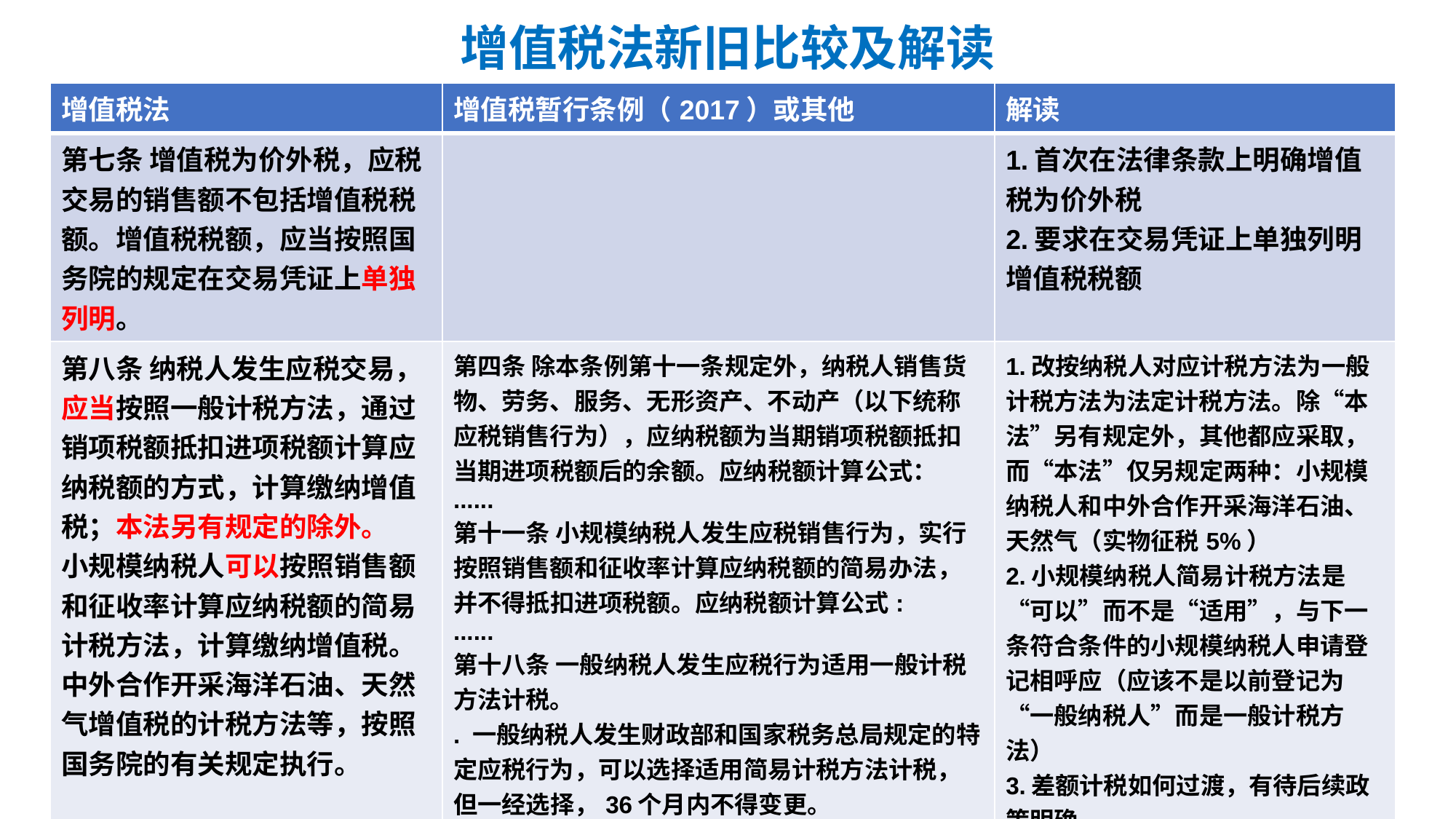

# 增值税法新旧比较及解读
| 增值税法 | 增值税暂行条例（2017）或其他 | 解读 |
| --- | --- | --- |
| 第七条 增值税为价外税，应税交易的销售额不包括增值税税额。增值税税额，应当按照国务院的规定在交易凭证上单独列明。 |  | 1.首次在法律条款上明确增值税为价外税 2.要求在交易凭证上单独列明增值税税额 |
| 第八条 纳税人发生应税交易，应当按照一般计税方法，通过销项税额抵扣进项税额计算应纳税额的方式，计算缴纳增值税；本法另有规定的除外。 小规模纳税人可以按照销售额和征收率计算应纳税额的简易计税方法，计算缴纳增值税。 中外合作开采海洋石油、天然气增值税的计税方法等，按照国务院的有关规定执行。 | 第四条 除本条例第十一条规定外，纳税人销售货物、劳务、服务、无形资产、不动产（以下统称应税销售行为），应纳税额为当期销项税额抵扣当期进项税额后的余额。应纳税额计算公式： ...... 第十一条 小规模纳税人发生应税销售行为，实行按照销售额和征收率计算应纳税额的简易办法，并不得抵扣进项税额。应纳税额计算公式: ...... 第十八条 一般纳税人发生应税行为适用一般计税方法计税。 . 一般纳税人发生财政部和国家税务总局规定的特定应税行为，可以选择适用简易计税方法计税，但一经选择，36个月内不得变更。 第十九条 小规模纳税人发生应税行为适用简易计税方法计税。 ——财税【2016】36号 | 1.改按纳税人对应计税方法为一般计税方法为法定计税方法。除“本法”另有规定外，其他都应采取，而“本法”仅另规定两种：小规模纳税人和中外合作开采海洋石油、天然气（实物征税5%） 2.小规模纳税人简易计税方法是“可以”而不是“适用”，与下一条符合条件的小规模纳税人申请登记相呼应（应该不是以前登记为“一般纳税人”而是一般计税方法） 3.差额计税如何过渡，有待后续政策明确 |